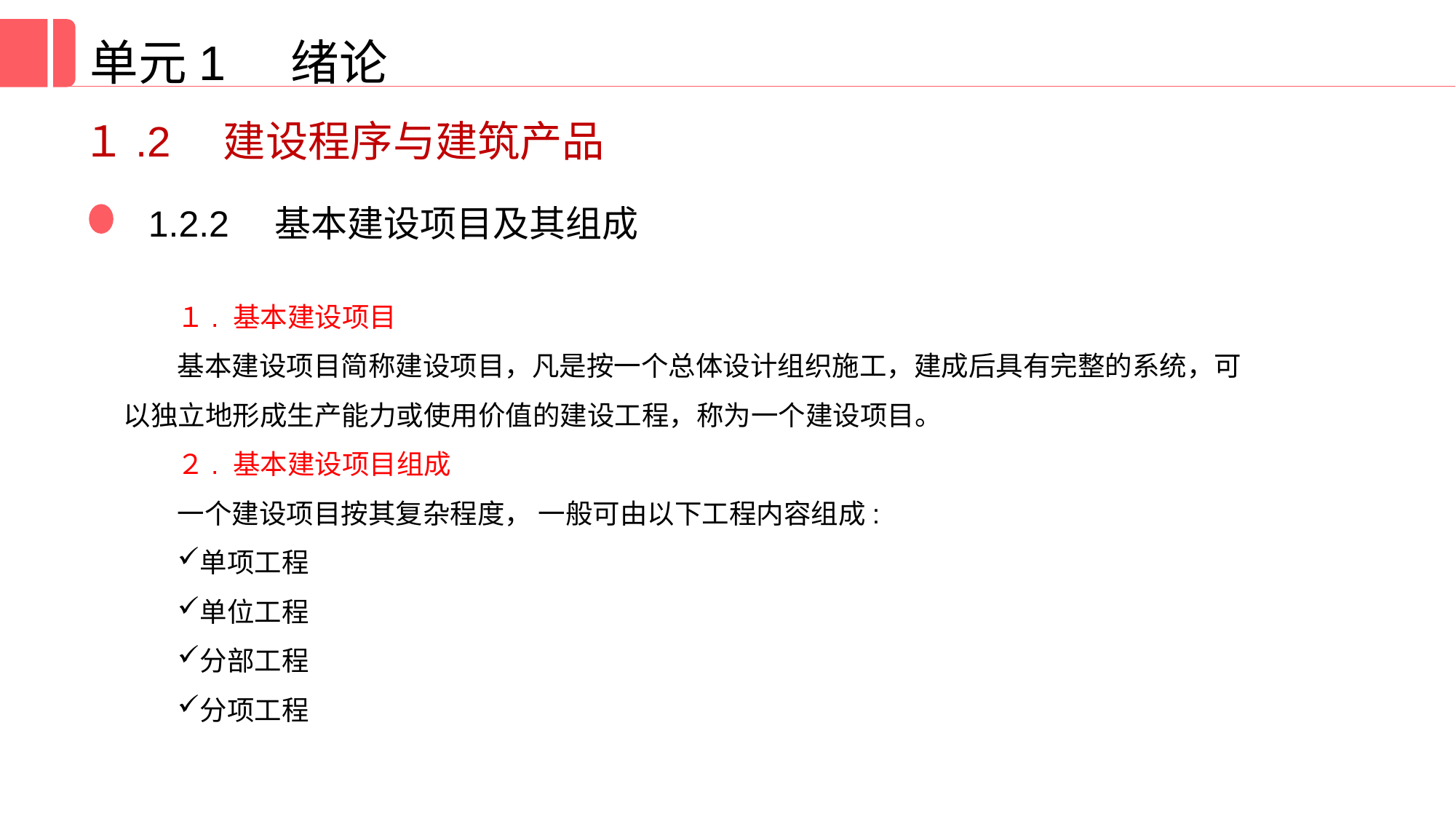

单元1    绪论
１.2　建设程序与建筑产品
1.2.2　基本建设项目及其组成

１. 基本建设项目
基本建设项目简称建设项目，凡是按一个总体设计组织施工，建成后具有完整的系统，可以独立地形成生产能力或使用价值的建设工程，称为一个建设项目。
２. 基本建设项目组成
一个建设项目按其复杂程度， 一般可由以下工程内容组成:
单项工程
单位工程
分部工程
分项工程